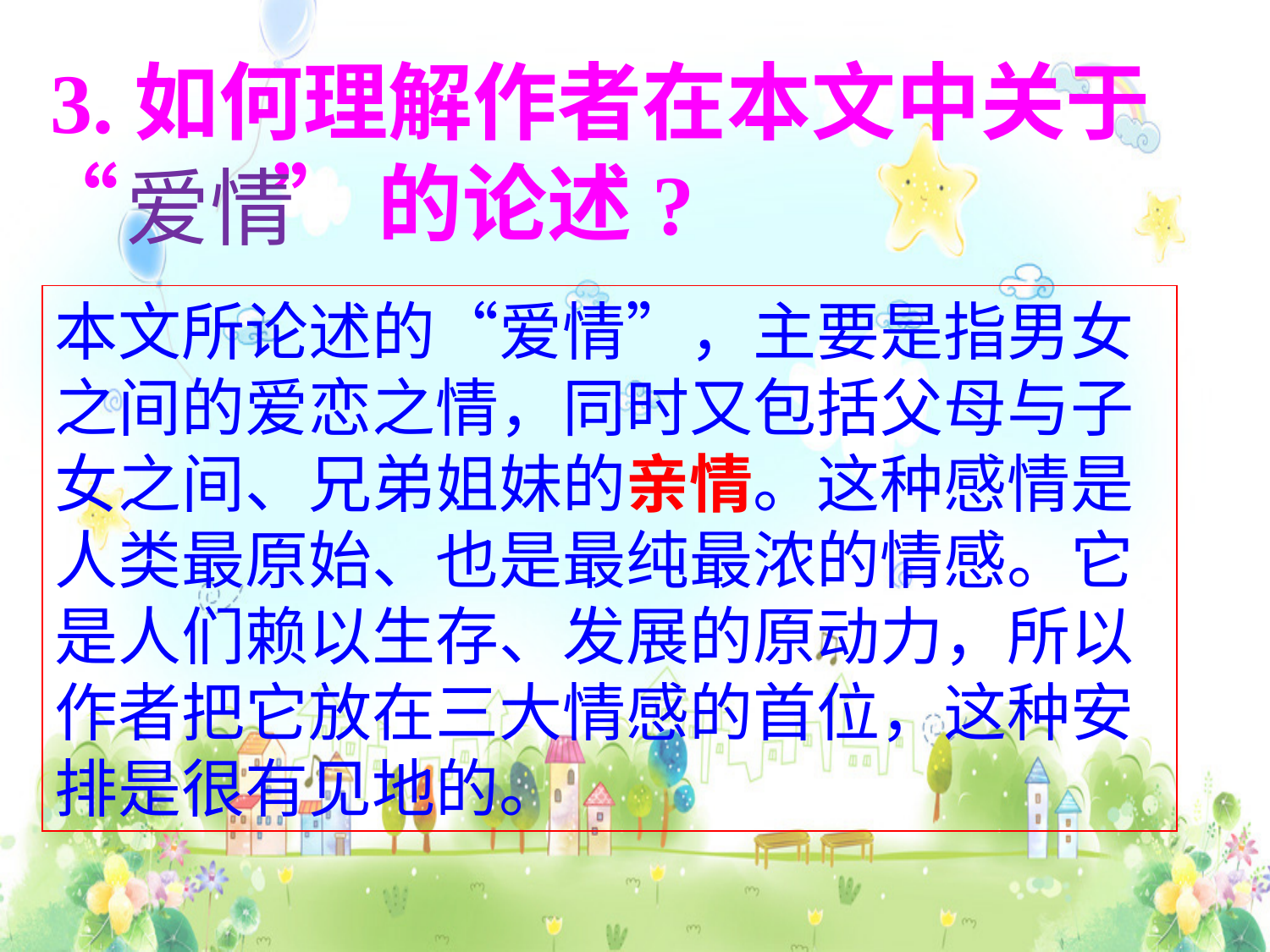

3.如何理解作者在本文中关于
“        ”的论述?
爱情
本文所论述的“爱情”，主要是指男女之间的爱恋之情，同时又包括父母与子女之间、兄弟姐妹的亲情。这种感情是人类最原始、也是最纯最浓的情感。它是人们赖以生存、发展的原动力，所以作者把它放在三大情感的首位，这种安排是很有见地的。